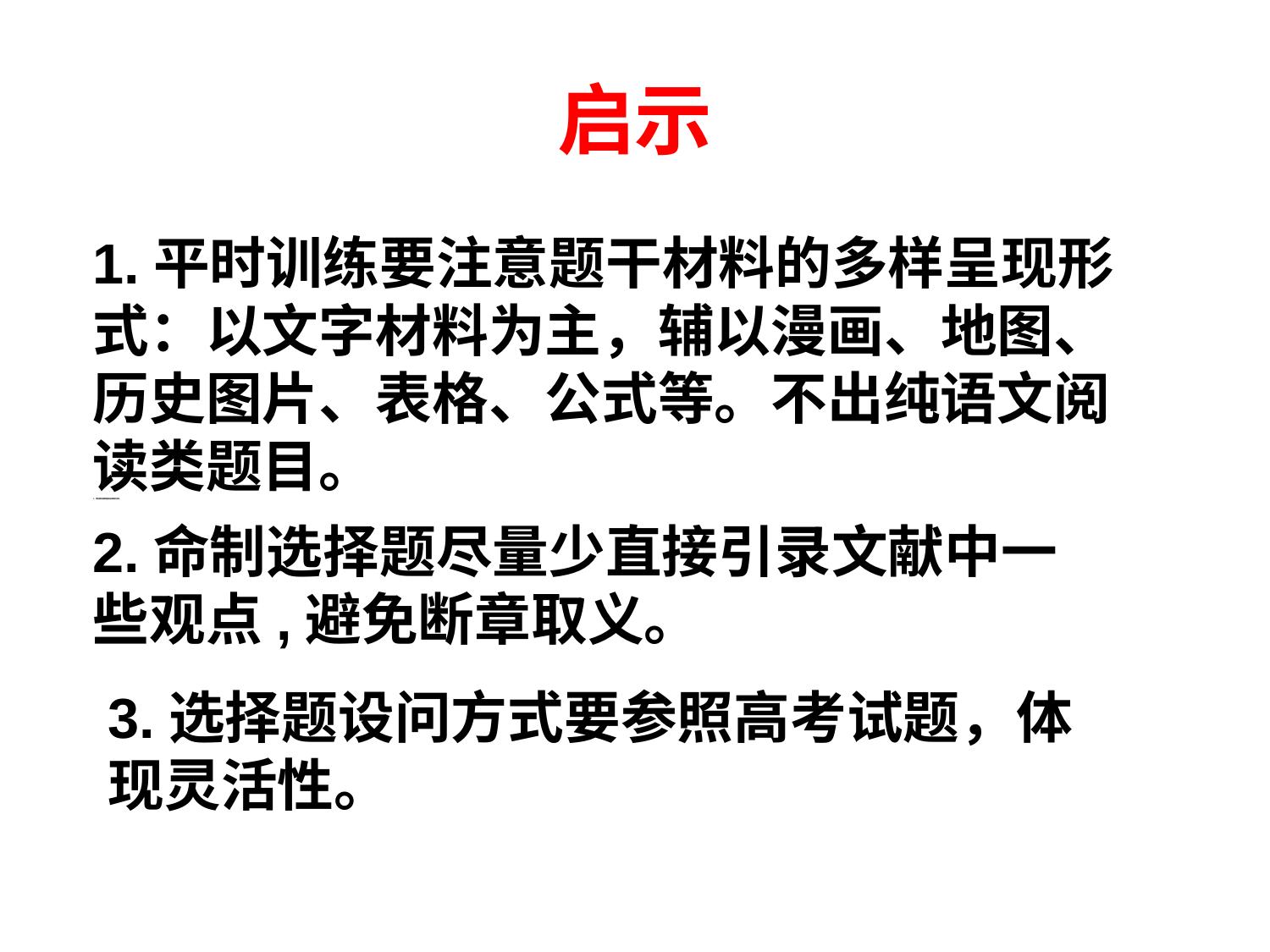

# 启示
1.平时训练要注意题干材料的多样呈现形式：以文字材料为主，辅以漫画、地图、历史图片、表格、公式等。不出纯语文阅读类题目。
2、特别要加强数据类选择题的训练。
2.命制选择题尽量少直接引录文献中一些观点,避免断章取义。

3.选择题设问方式要参照高考试题，体现灵活性。